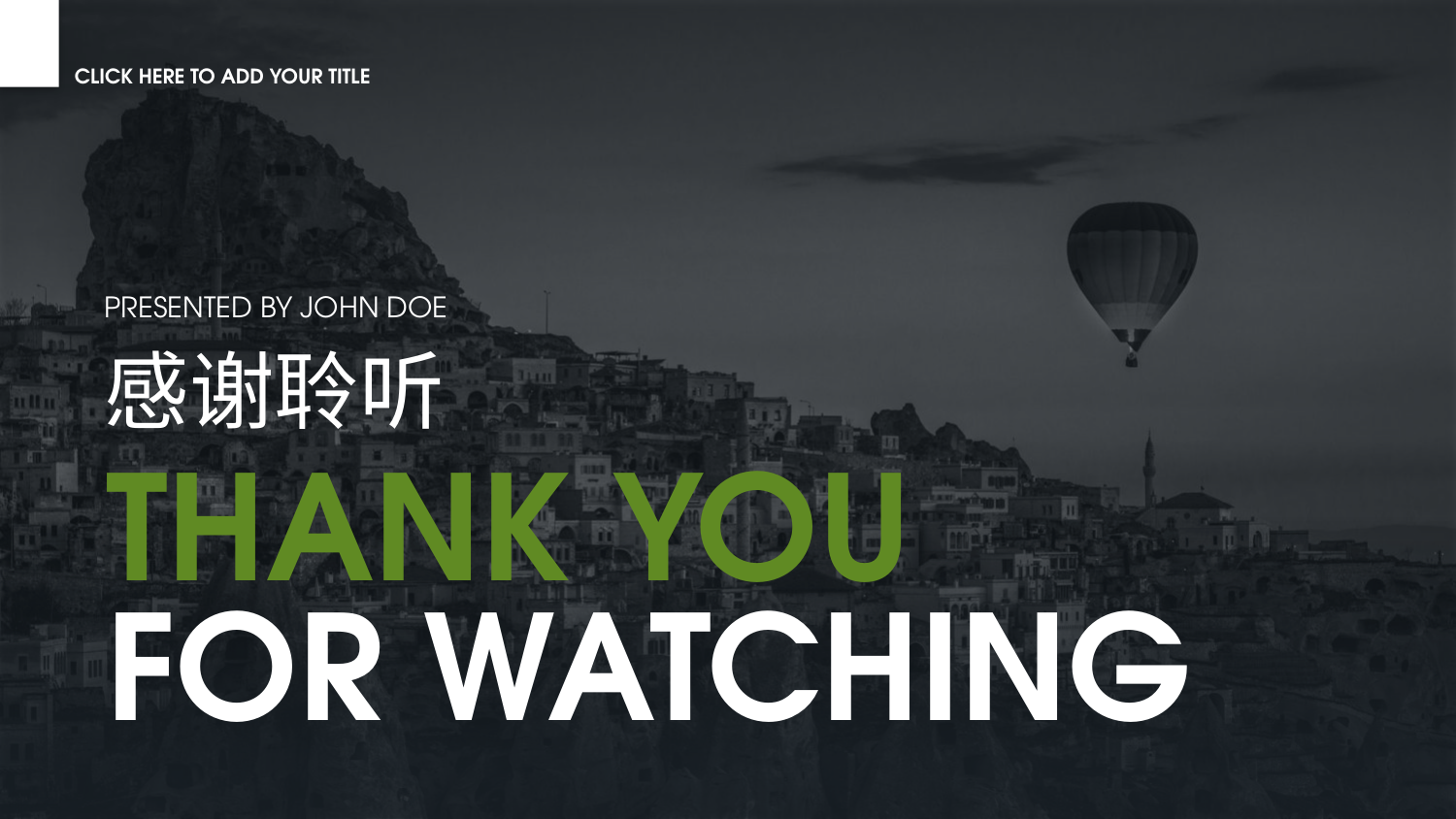

CLICK HERE TO ADD YOUR TITLE
PRESENTED BY JOHN DOE
感谢聆听
THANK YOU
FOR WATCHING